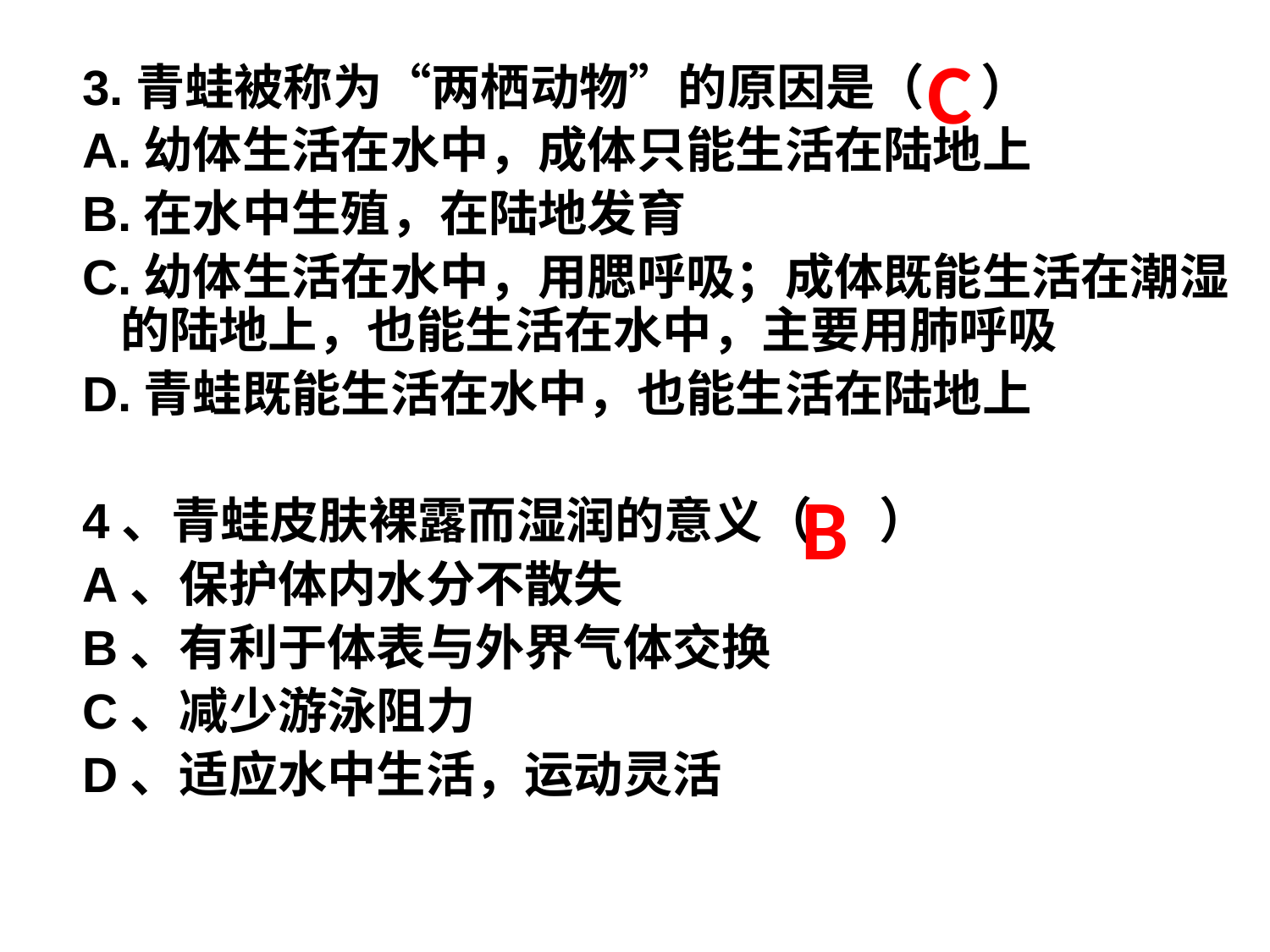

C
3.青蛙被称为“两栖动物”的原因是（     ）
A.幼体生活在水中，成体只能生活在陆地上
B.在水中生殖，在陆地发育
C.幼体生活在水中，用腮呼吸；成体既能生活在潮湿的陆地上，也能生活在水中，主要用肺呼吸
D.青蛙既能生活在水中，也能生活在陆地上

4、青蛙皮肤裸露而湿润的意义（      ）
A、保护体内水分不散失
B、有利于体表与外界气体交换
C、减少游泳阻力
D、适应水中生活，运动灵活

B